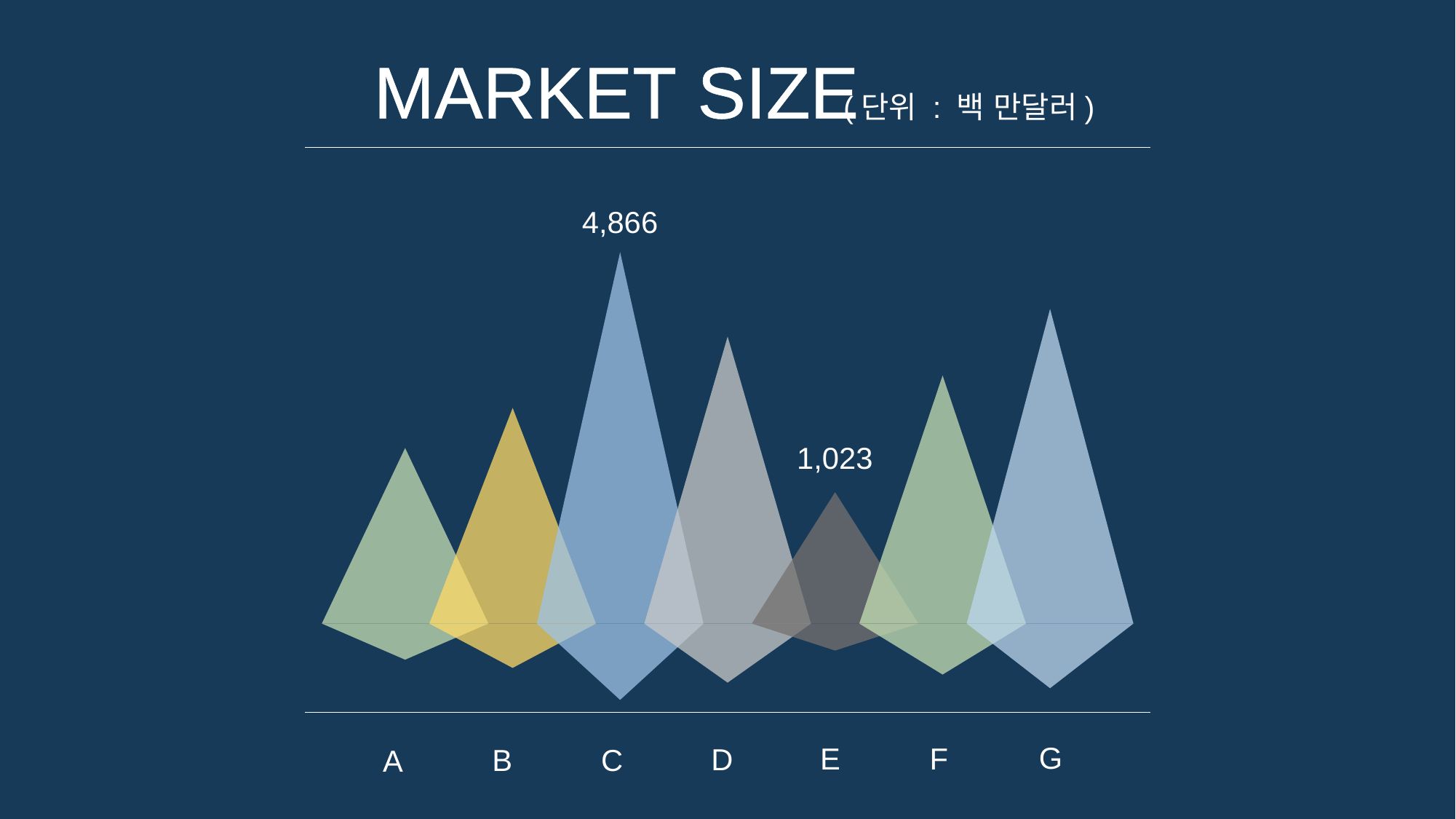

MARKET SIZE
(단위 : 백 만달러)
4,866

1,023
G
F
E
D
C
B
A